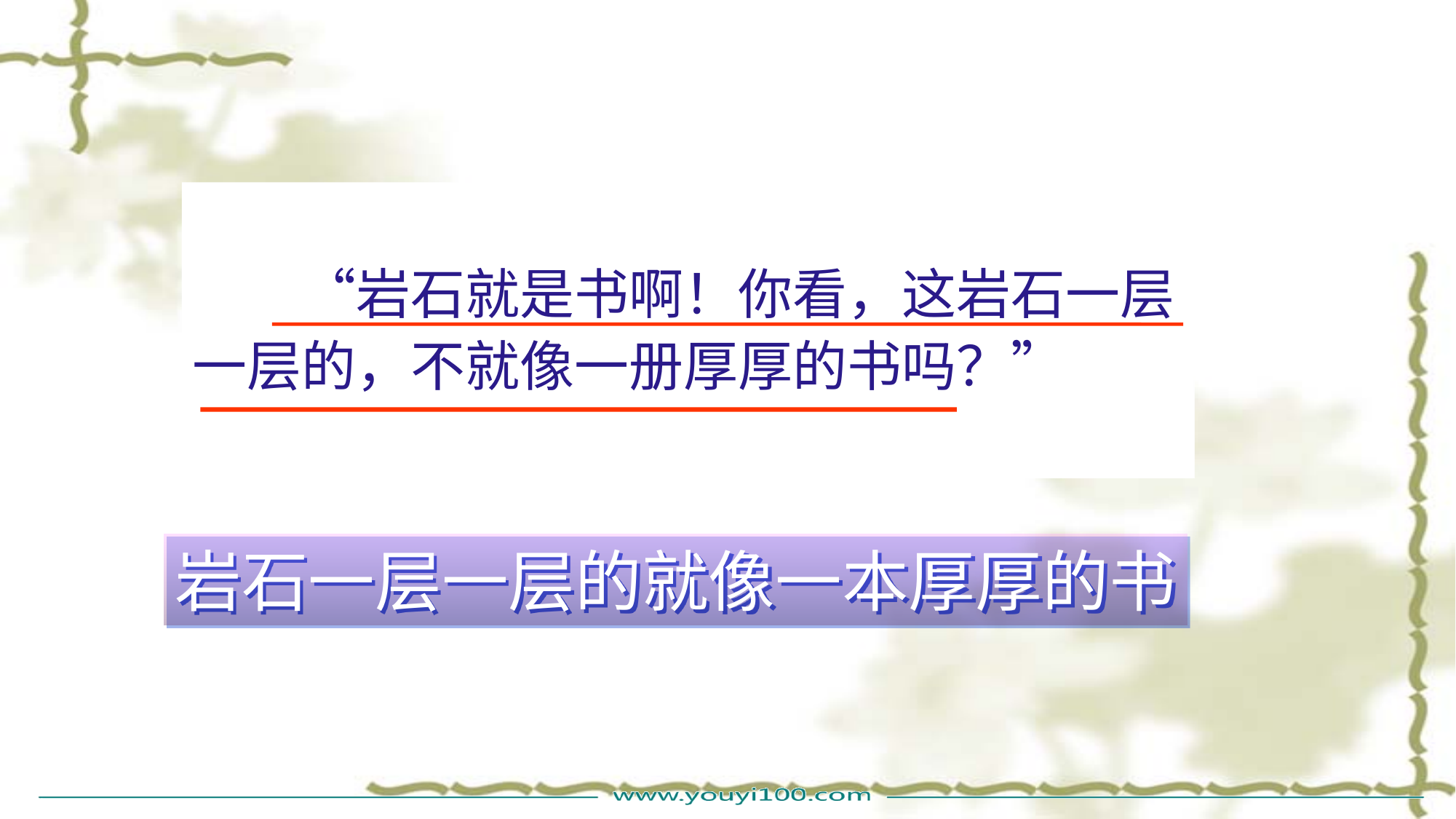

“岩石就是书啊！你看，这岩石一层一层的，不就像一册厚厚的书吗？”

岩石一层一层的就像一本厚厚的书